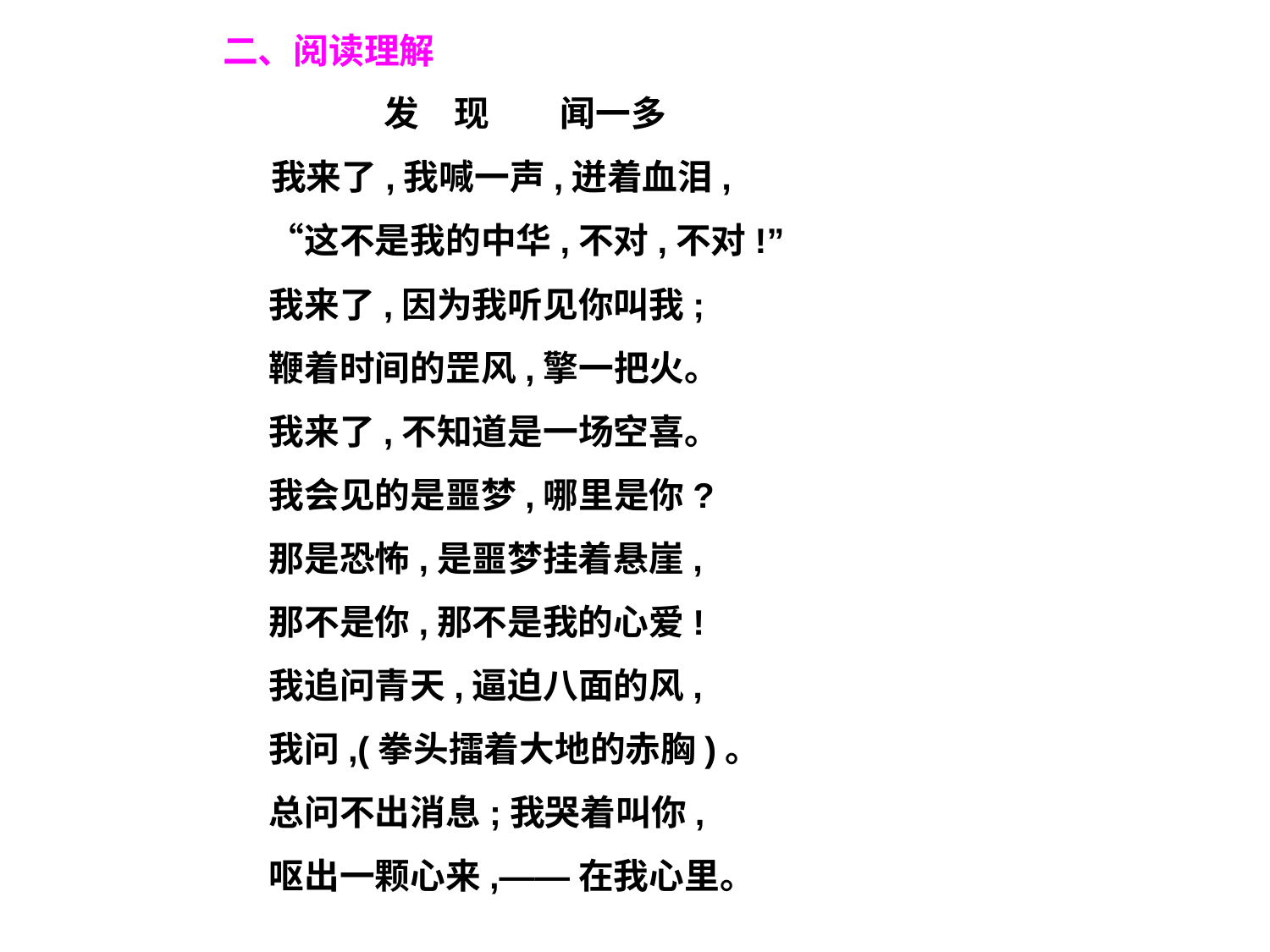

二、阅读理解
                      发　现　　闻一多
        我来了,我喊一声,迸着血泪,
　　“这不是我的中华,不对,不对!”
　　我来了,因为我听见你叫我;
　　鞭着时间的罡风,擎一把火。
　　我来了,不知道是一场空喜。
　　我会见的是噩梦,哪里是你?
　　那是恐怖,是噩梦挂着悬崖,
　　那不是你,那不是我的心爱!
　　我追问青天,逼迫八面的风,
　　我问,(拳头擂着大地的赤胸)。
　　总问不出消息;我哭着叫你,
　　呕出一颗心来,——在我心里。